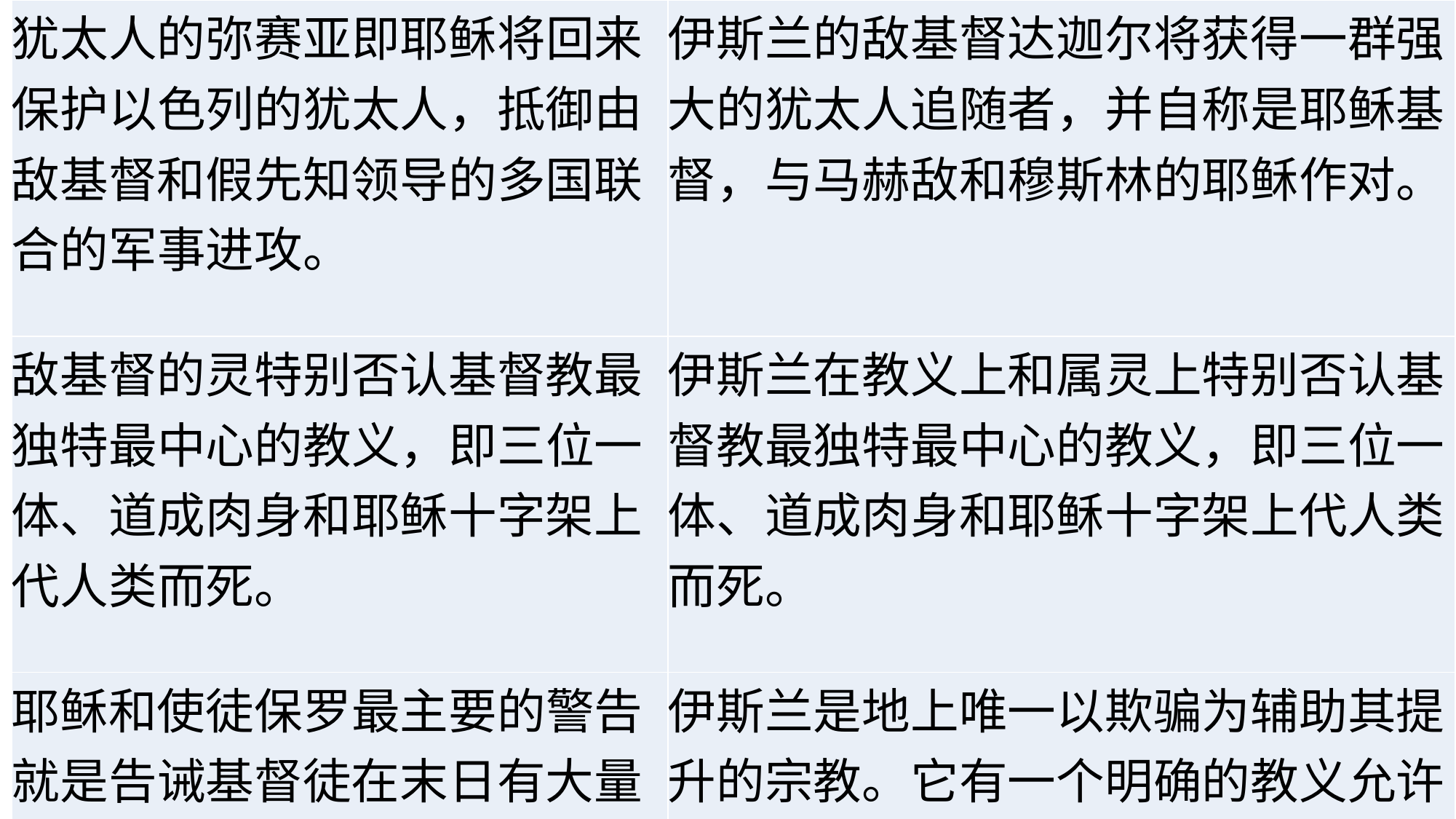

| 犹太人的弥赛亚即耶稣将回来保护以色列的犹太人，抵御由敌基督和假先知领导的多国联合的军事进攻。 | 伊斯兰的敌基督达迦尔将获得一群强大的犹太人追随者，并自称是耶稣基督，与马赫敌和穆斯林的耶稣作对。 |
| --- | --- |
| 敌基督的灵特别否认基督教最独特最中心的教义，即三位一体、道成肉身和耶稣十字架上代人类而死。 | 伊斯兰在教义上和属灵上特别否认基督教最独特最中心的教义，即三位一体、道成肉身和耶稣十字架上代人类而死。 |
| 耶稣和使徒保罗最主要的警告就是告诫基督徒在末日有大量欺骗和谎言。 | 伊斯兰是地上唯一以欺骗为辅助其提升的宗教。它有一个明确的教义允许甚至号召使用欺骗以达到最终目的。 |